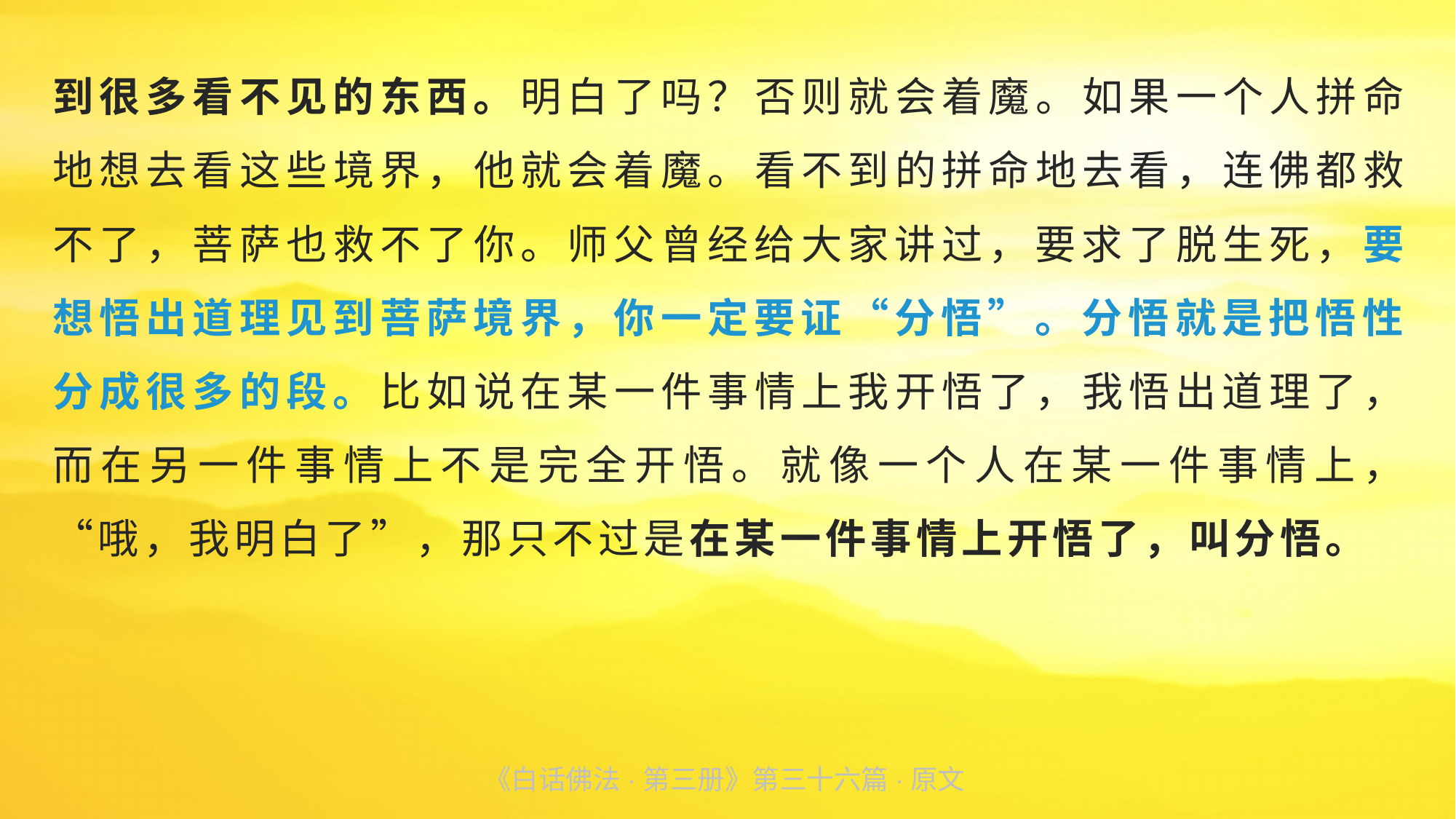

到很多看不见的东西。明白了吗？否则就会着魔。如果一个人拼命地想去看这些境界，他就会着魔。看不到的拼命地去看，连佛都救不了，菩萨也救不了你。师父曾经给大家讲过，要求了脱生死，要想悟出道理见到菩萨境界，你一定要证“分悟”。分悟就是把悟性分成很多的段。比如说在某一件事情上我开悟了，我悟出道理了，而在另一件事情上不是完全开悟。就像一个人在某一件事情上，“哦，我明白了”，那只不过是在某一件事情上开悟了，叫分悟。
《白话佛法·第三册》第三十六篇·原文